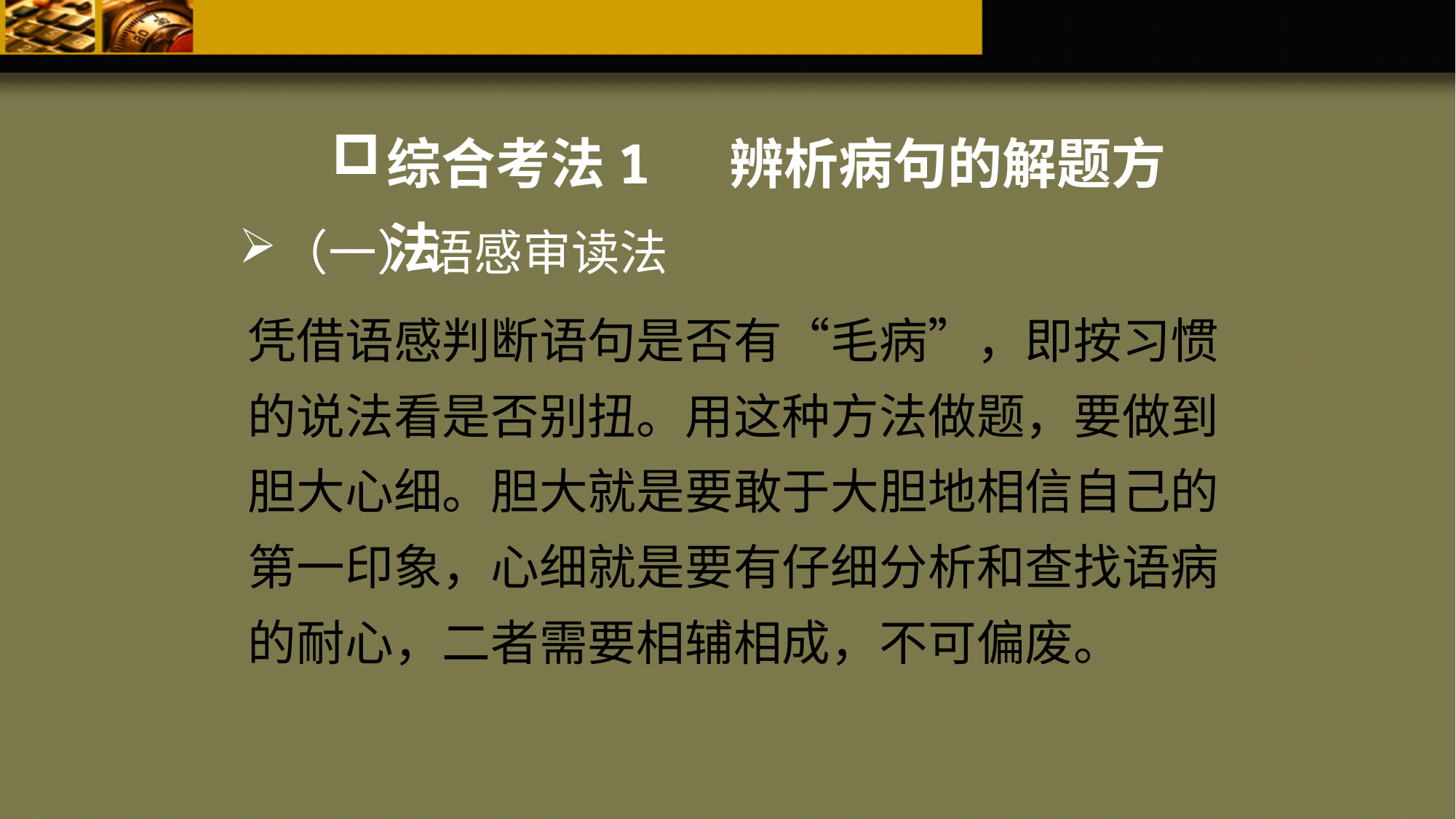

综合考法1  辨析病句的解题方法
（一）语感审读法
凭借语感判断语句是否有“毛病”，即按习惯的说法看是否别扭。用这种方法做题，要做到胆大心细。胆大就是要敢于大胆地相信自己的第一印象，心细就是要有仔细分析和查找语病的耐心，二者需要相辅相成，不可偏废。